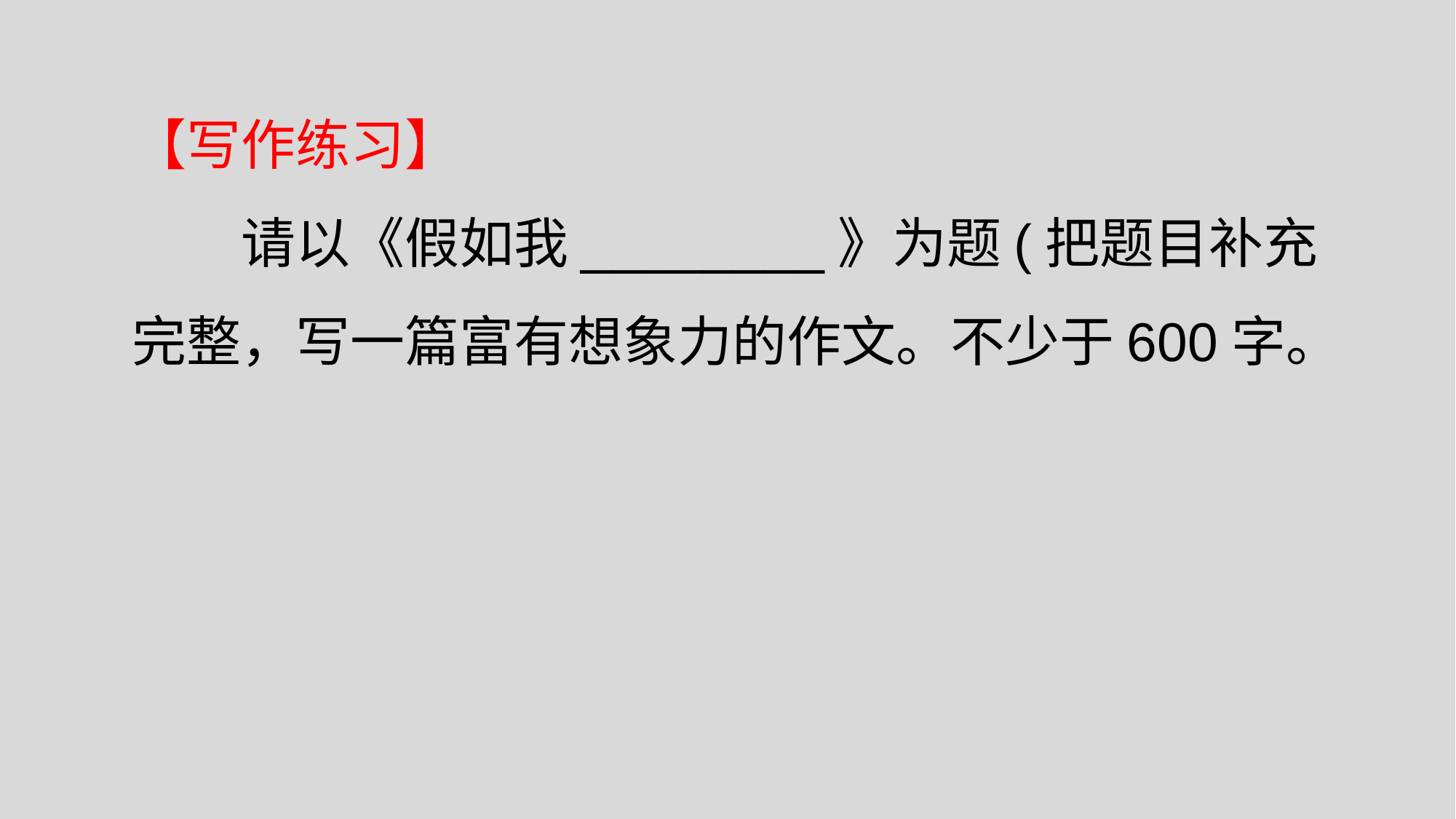

【写作练习】
　　请以《假如我________》为题(把题目补充完整，写一篇富有想象力的作文。不少于600字。